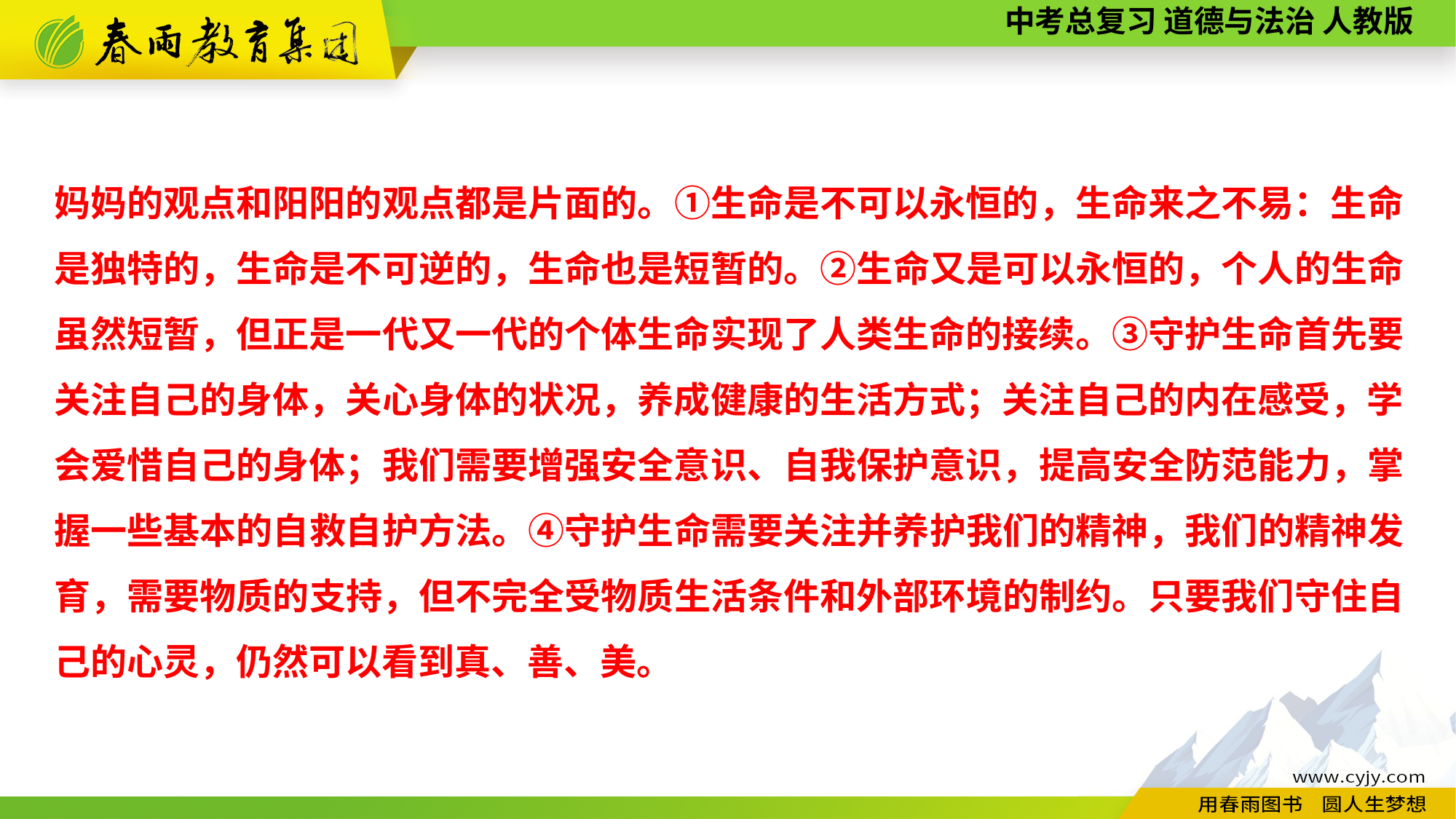

妈妈的观点和阳阳的观点都是片面的。①生命是不可以永恒的，生命来之不易：生命是独特的，生命是不可逆的，生命也是短暂的。②生命又是可以永恒的，个人的生命虽然短暂，但正是一代又一代的个体生命实现了人类生命的接续。③守护生命首先要关注自己的身体，关心身体的状况，养成健康的生活方式；关注自己的内在感受，学会爱惜自己的身体；我们需要增强安全意识、自我保护意识，提高安全防范能力，掌握一些基本的自救自护方法。④守护生命需要关注并养护我们的精神，我们的精神发育，需要物质的支持，但不完全受物质生活条件和外部环境的制约。只要我们守住自己的心灵，仍然可以看到真、善、美。